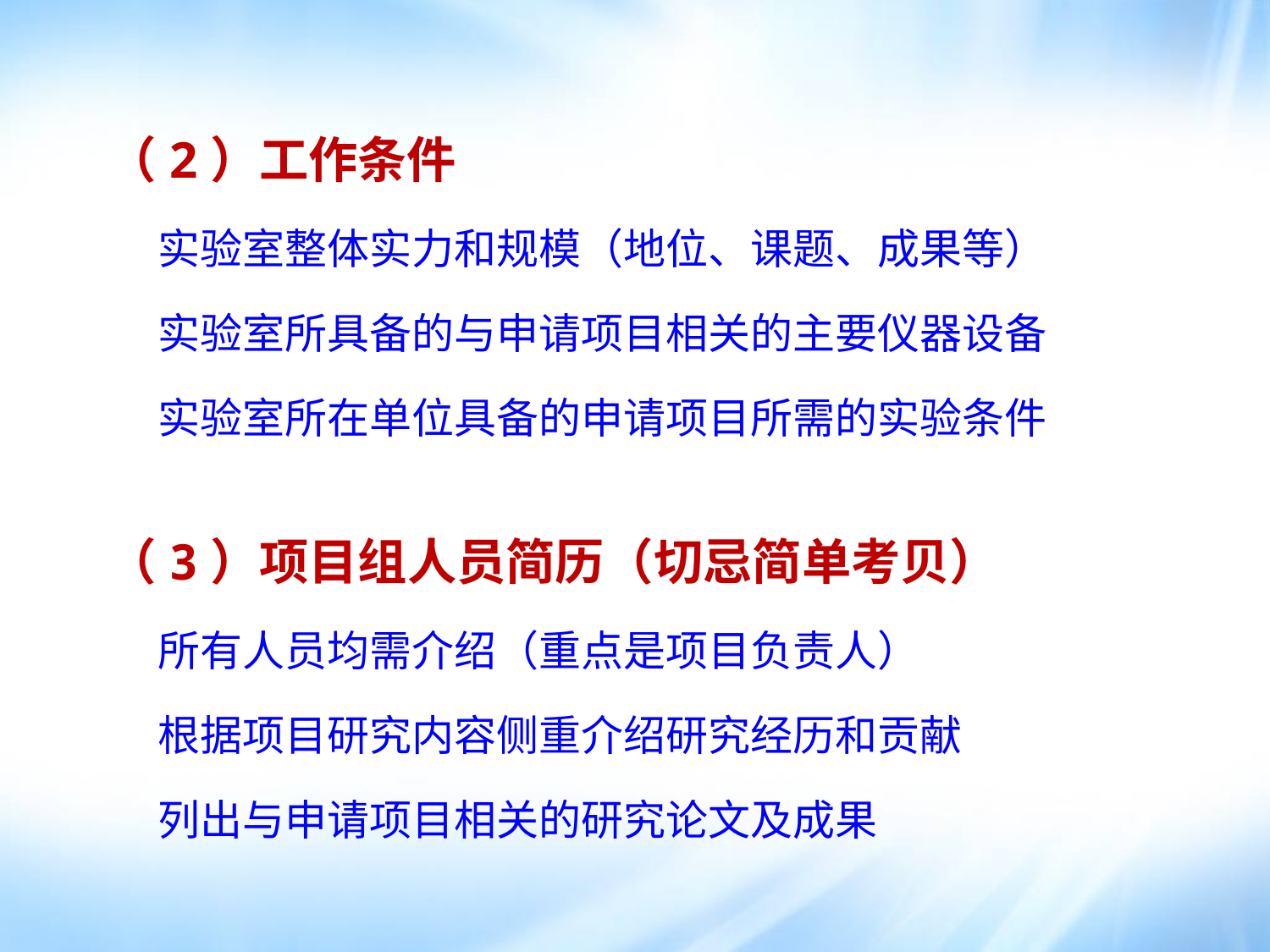

（2）工作条件
实验室整体实力和规模（地位、课题、成果等）
实验室所具备的与申请项目相关的主要仪器设备
实验室所在单位具备的申请项目所需的实验条件
（3）项目组人员简历（切忌简单考贝）
所有人员均需介绍（重点是项目负责人）
根据项目研究内容侧重介绍研究经历和贡献
列出与申请项目相关的研究论文及成果